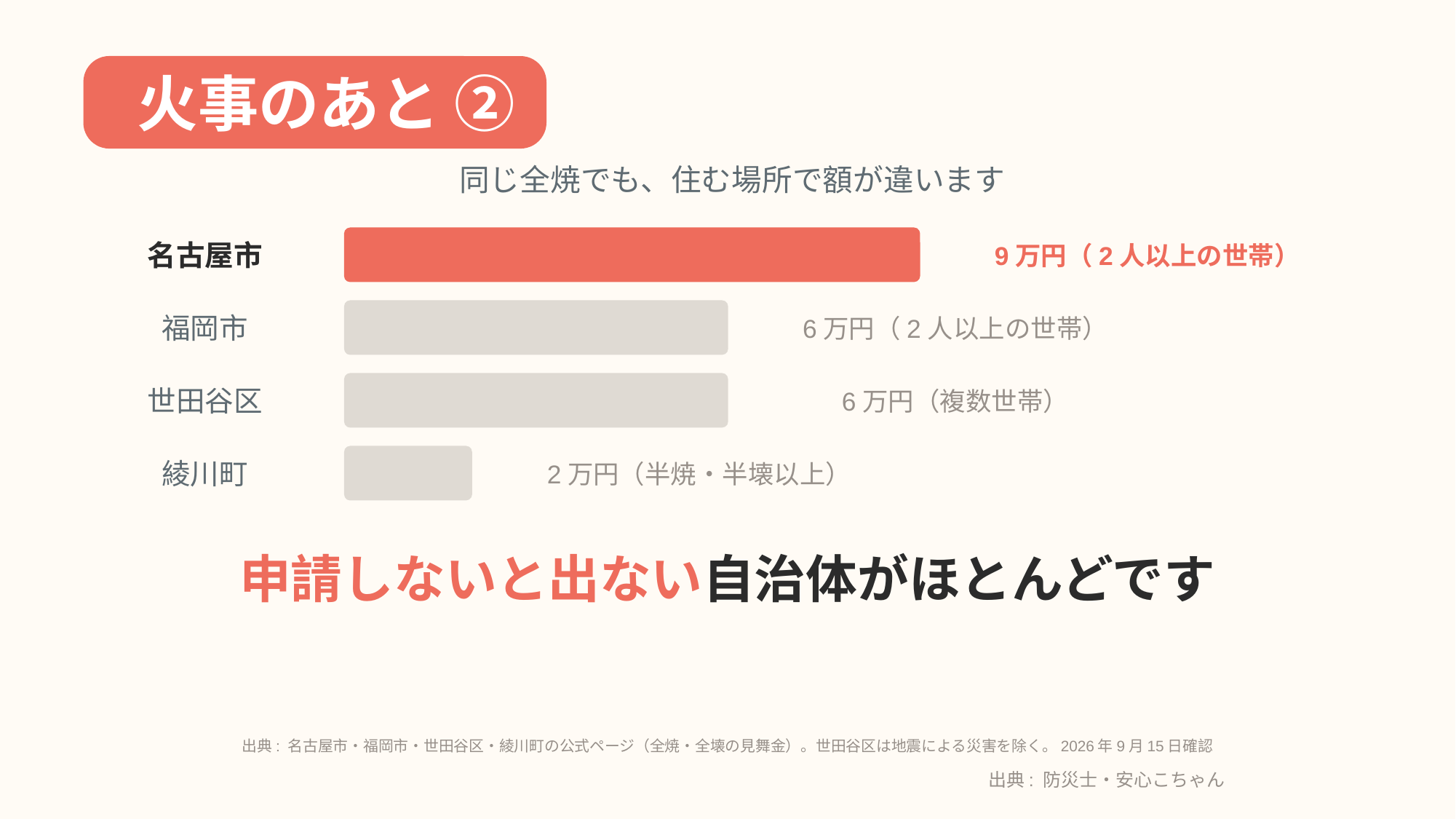

火事のあと ②
同じ全焼でも、住む場所で額が違います
名古屋市

9万円（2人以上の世帯）
福岡市

6万円（2人以上の世帯）
世田谷区

6万円（複数世帯）
綾川町

2万円（半焼・半壊以上）
申請しないと出ない自治体がほとんどです
出典: 名古屋市・福岡市・世田谷区・綾川町の公式ページ（全焼・全壊の見舞金）。世田谷区は地震による災害を除く。2026年9月15日確認
出典: 防災士・安心こちゃん